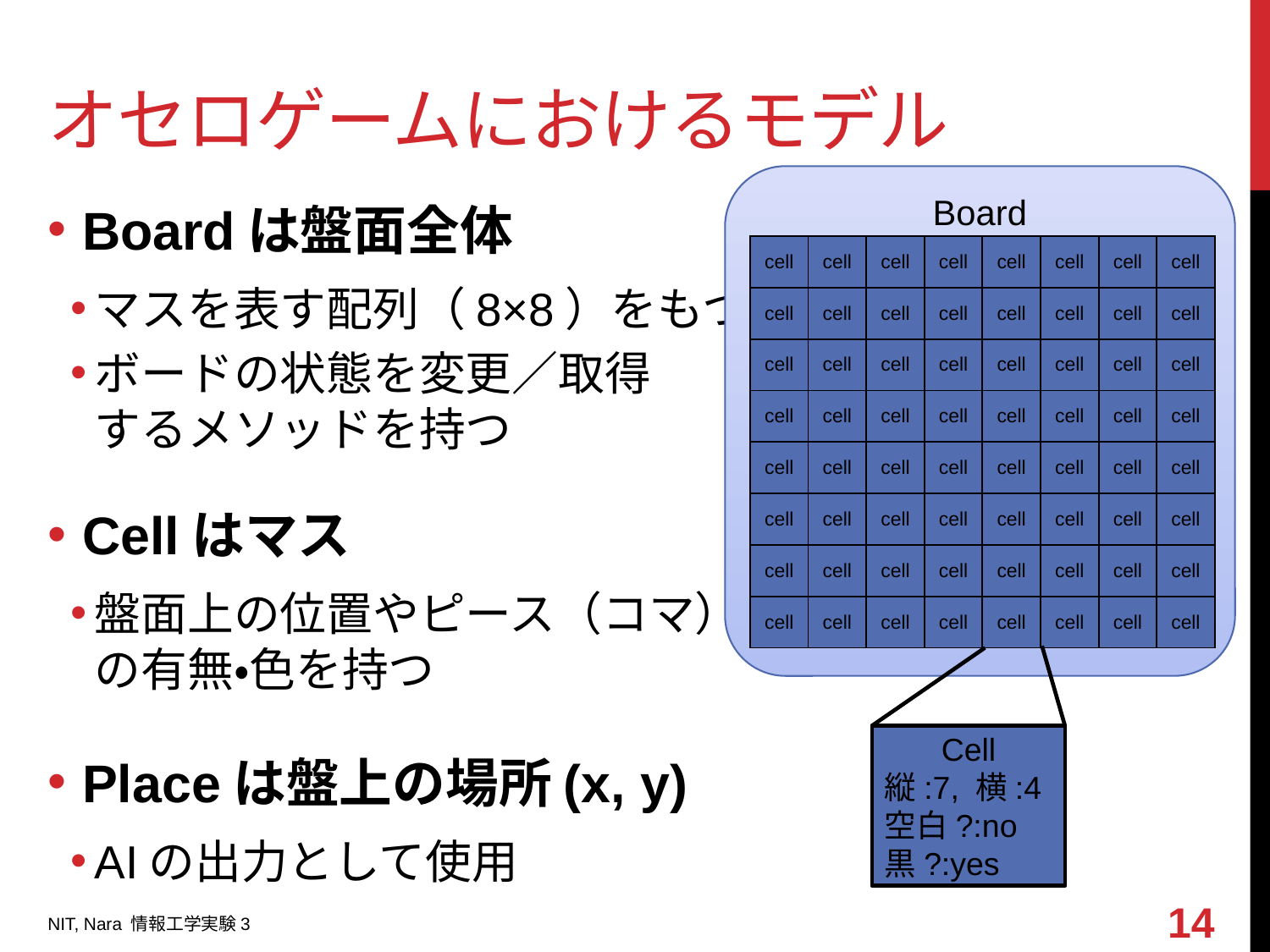

# オセロゲームにおけるモデル
Board
Boardは盤面全体
マスを表す配列（8×8）をもつ
ボードの状態を変更／取得
するメソッドを持つ

Cellはマス
盤面上の位置やピース（コマ）
の有無・色を持つ

Placeは盤上の場所(x, y)
AIの出力として使用
| cell | cell | cell | cell | cell | cell | cell | cell |
| --- | --- | --- | --- | --- | --- | --- | --- |
| cell | cell | cell | cell | cell | cell | cell | cell |
| cell | cell | cell | cell | cell | cell | cell | cell |
| cell | cell | cell | cell | cell | cell | cell | cell |
| cell | cell | cell | cell | cell | cell | cell | cell |
| cell | cell | cell | cell | cell | cell | cell | cell |
| cell | cell | cell | cell | cell | cell | cell | cell |
| cell | cell | cell | cell | cell | cell | cell | cell |
Cell
縦:7, 横:4
空白?:no
黒?:yes
14
NIT, Nara 情報工学実験3